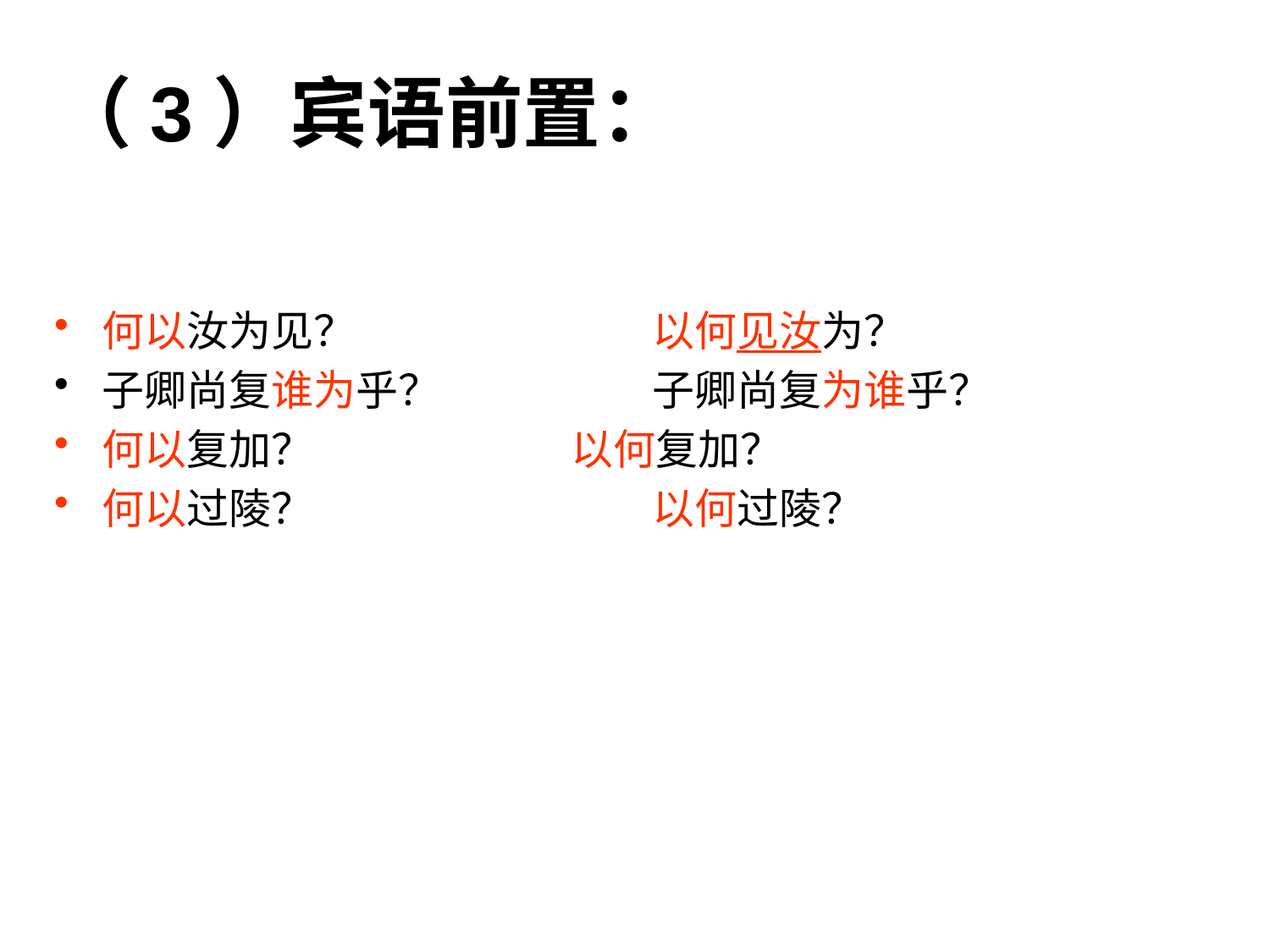

# （3）宾语前置：

何以汝为见？　　　　　　　以何见汝为？
子卿尚复谁为乎？　　　　　子卿尚复为谁乎？
何以复加？                           以何复加？
何以过陵？　　　　　　　　以何过陵？